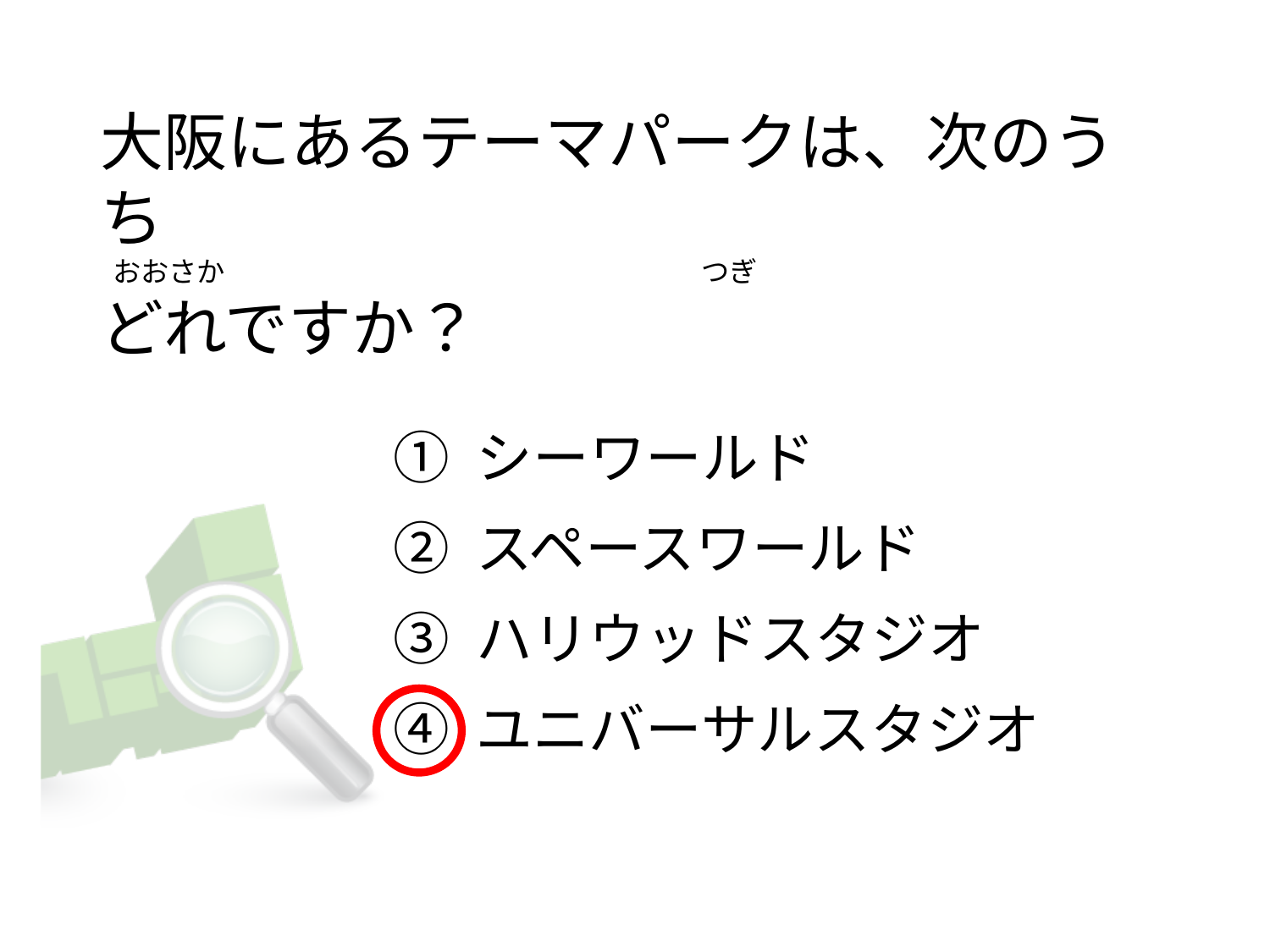

# 大阪にあるテーマパークは、次のうち   おおさか                                                                           つぎ
どれですか？
① シーワールド
② スペースワールド
③ ハリウッドスタジオ
④ ユニバーサルスタジオ